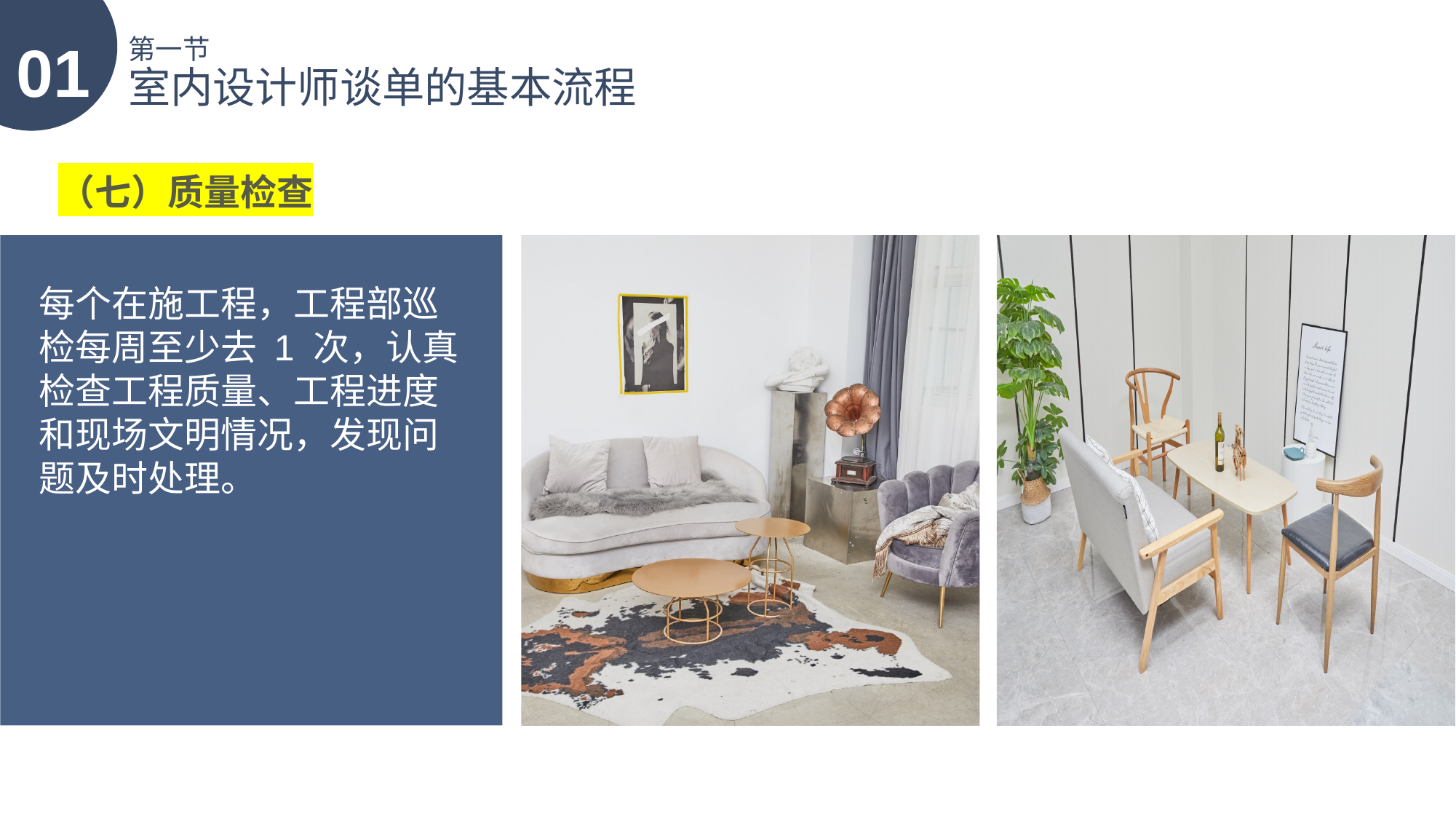

01
第一节
室内设计师谈单的基本流程
（七）质量检查

每个在施工程，工程部巡检每周至少去 1 次，认真检查工程质量、工程进度和现场文明情况，发现问题及时处理。